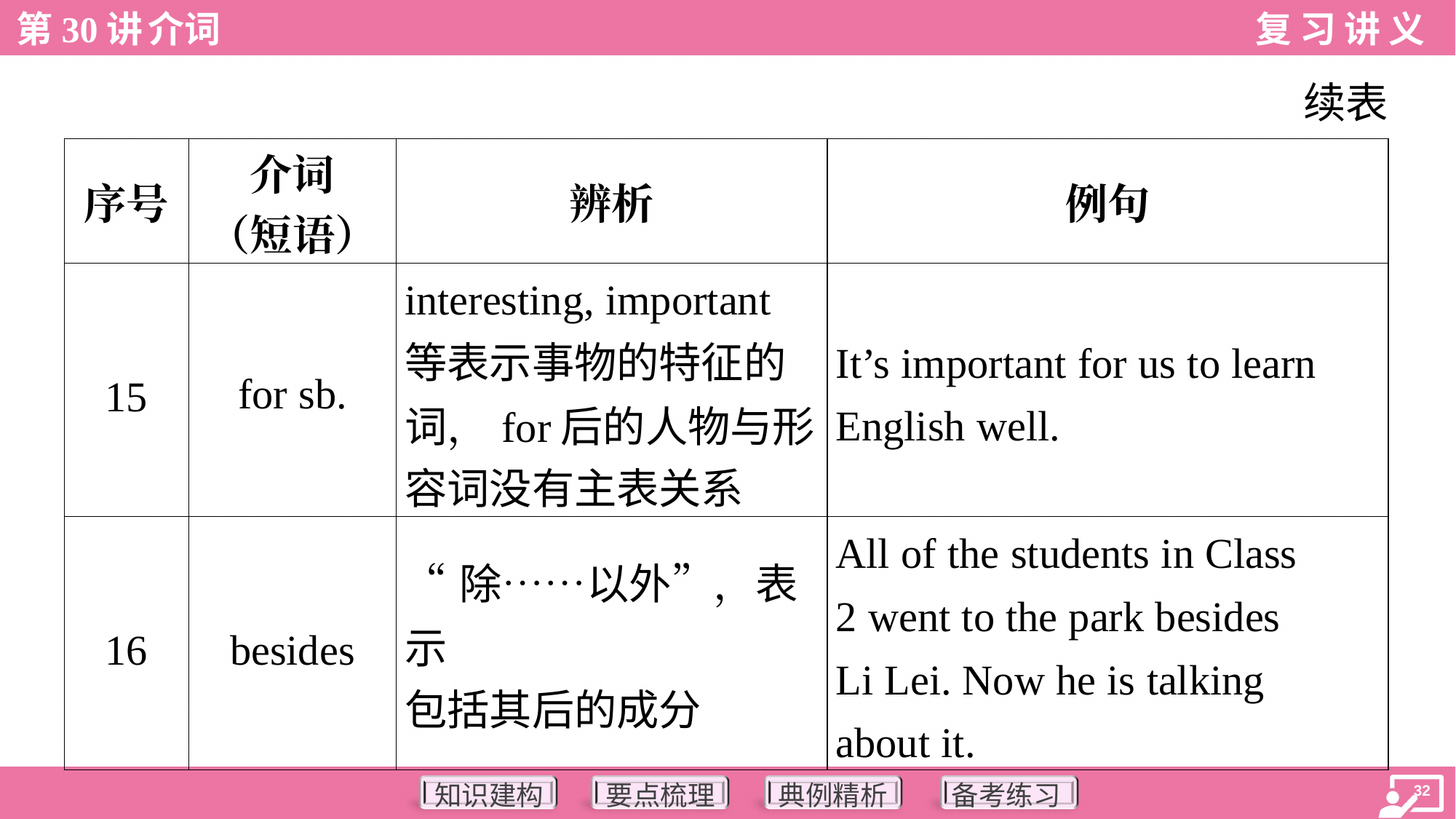

续表
| 序号 | 介词 （短语） | 辨析 | 例句 |
| --- | --- | --- | --- |
| 15 | for sb. | interesting, important 等表示事物的特征的 词，for后的人物与形 容词没有主表关系 | It’s important for us to learn English well. |
| 16 | besides | “除……以外”，表示 包括其后的成分 | All of the students in Class 2 went to the park besides Li Lei. Now he is talking about it. |